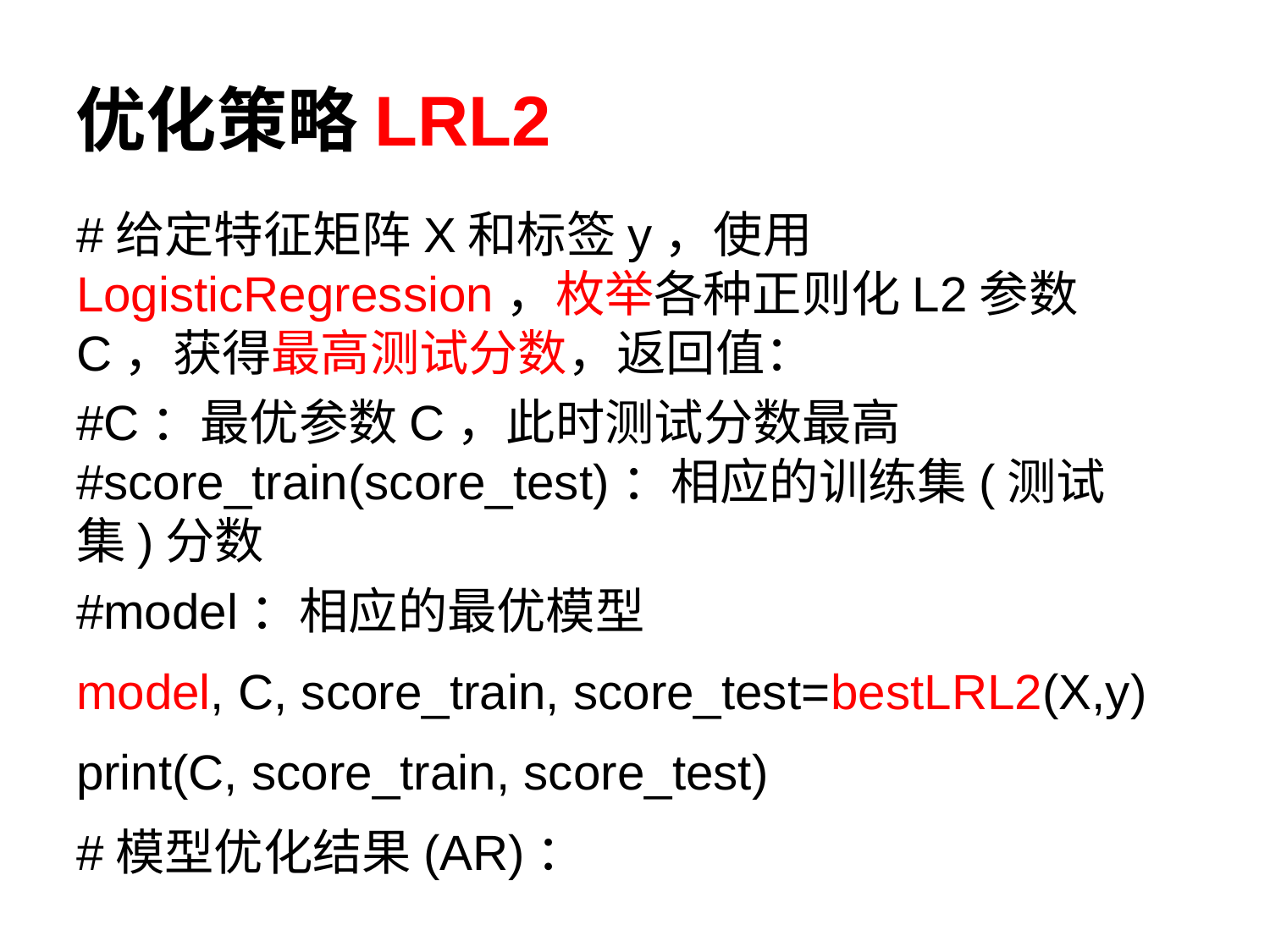

# 优化策略LRL2
#给定特征矩阵X和标签y，使用LogisticRegression，枚举各种正则化L2参数C，获得最高测试分数，返回值：
#C：最优参数C，此时测试分数最高
#score_train(score_test)：相应的训练集(测试集)分数
#model：相应的最优模型
model, C, score_train, score_test=bestLRL2(X,y)
print(C, score_train, score_test)
#模型优化结果(AR)：